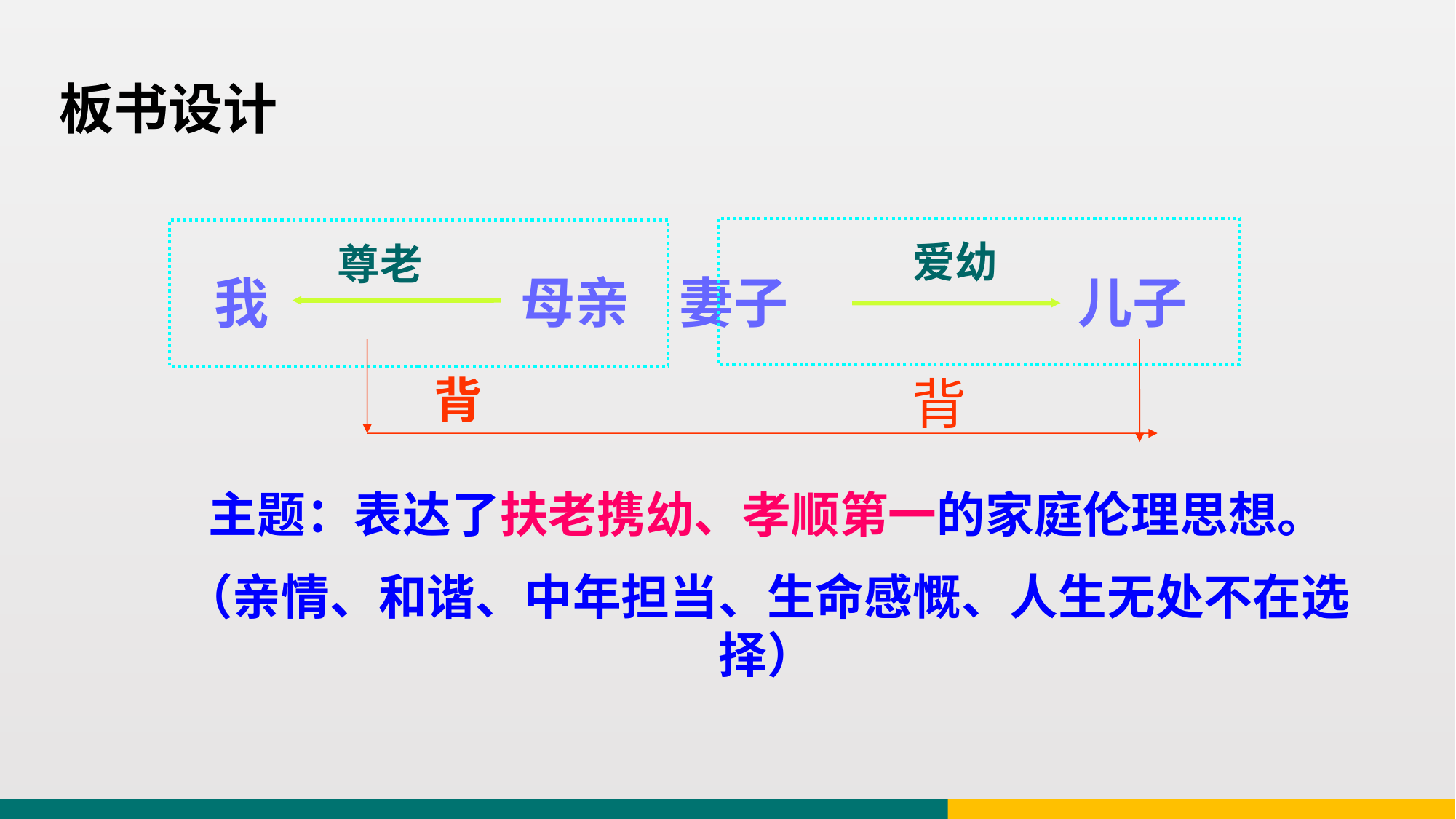

板书设计

爱幼

尊老

母亲    妻子
儿子
我

主题：表达了扶老携幼、孝顺第一的家庭伦理思想。
（亲情、和谐、中年担当、生命感慨、人生无处不在选择）

背
背